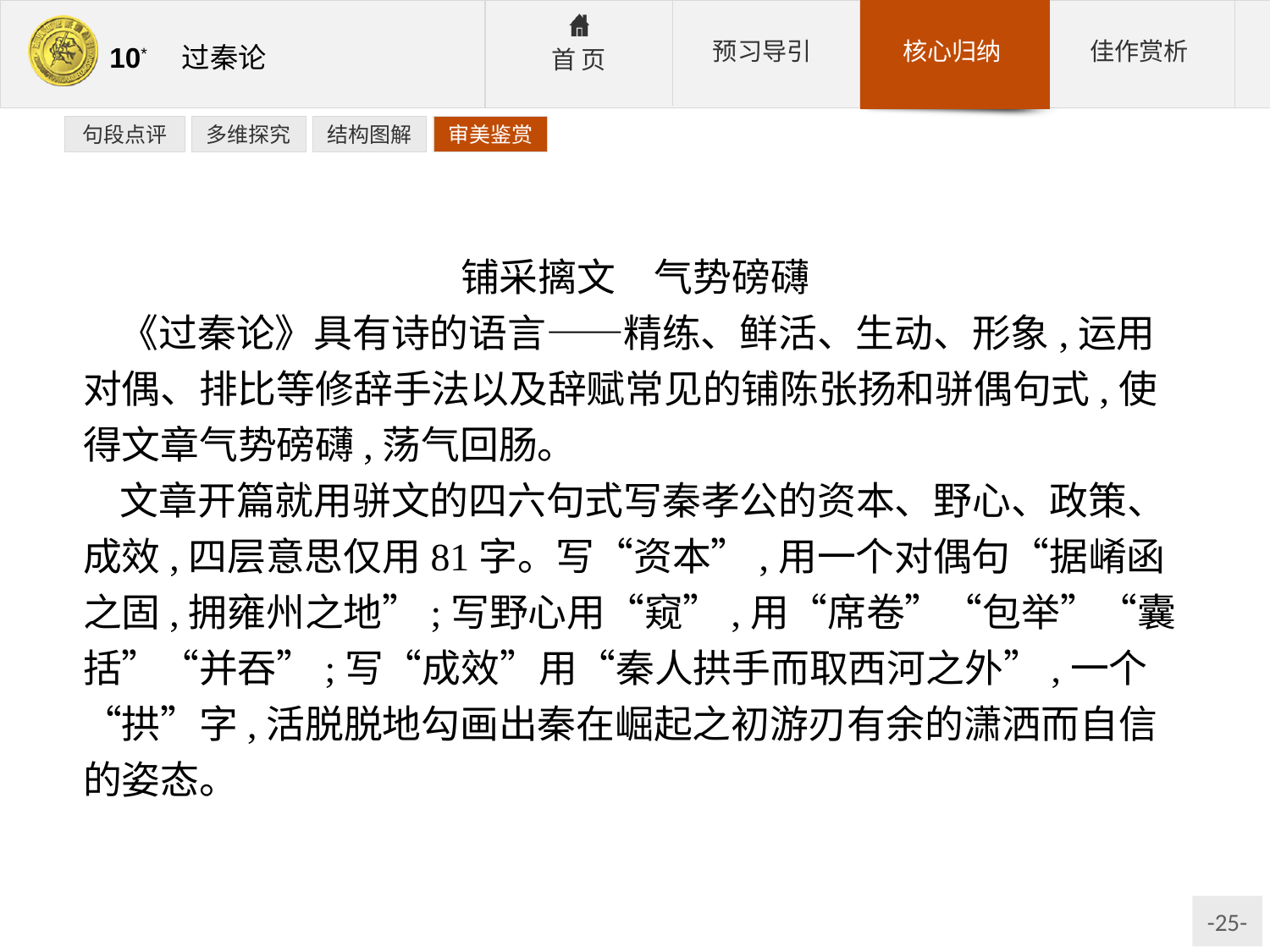

句段点评
多维探究
结构图解
审美鉴赏
铺采摛文　气势磅礴
《过秦论》具有诗的语言——精练、鲜活、生动、形象,运用对偶、排比等修辞手法以及辞赋常见的铺陈张扬和骈偶句式,使得文章气势磅礴,荡气回肠。
文章开篇就用骈文的四六句式写秦孝公的资本、野心、政策、成效,四层意思仅用81字。写“资本”,用一个对偶句“据崤函之固,拥雍州之地”;写野心用“窥”,用“席卷”“包举”“囊括”“并吞”;写“成效”用“秦人拱手而取西河之外”,一个“拱”字,活脱脱地勾画出秦在崛起之初游刃有余的潇洒而自信的姿态。